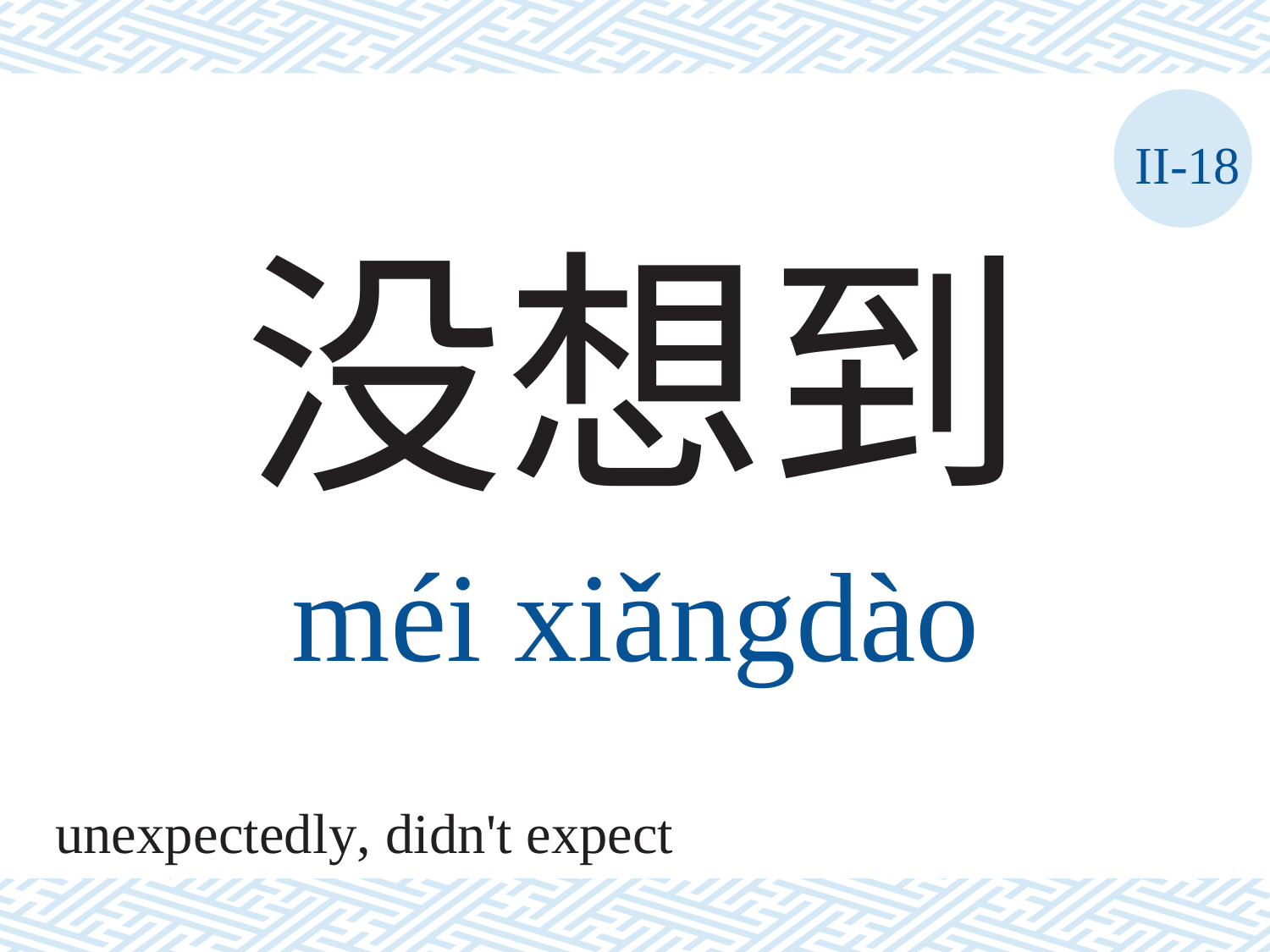

II-18
没想到
méi	xiǎngdào
unexpectedly, didn't expect